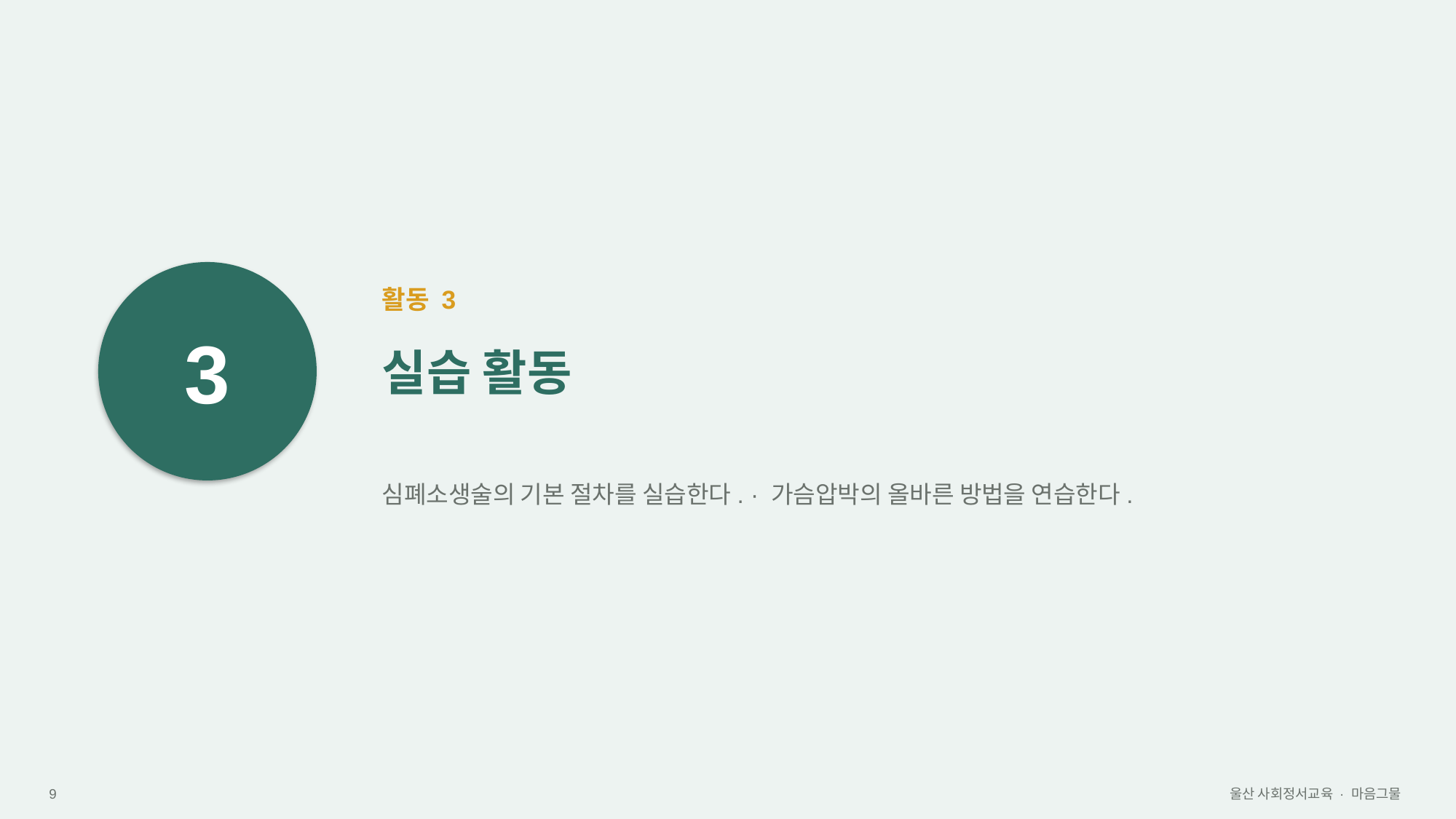

3
활동 3
실습 활동
심폐소생술의 기본 절차를 실습한다. · 가슴압박의 올바른 방법을 연습한다.
9
울산 사회정서교육 · 마음그물